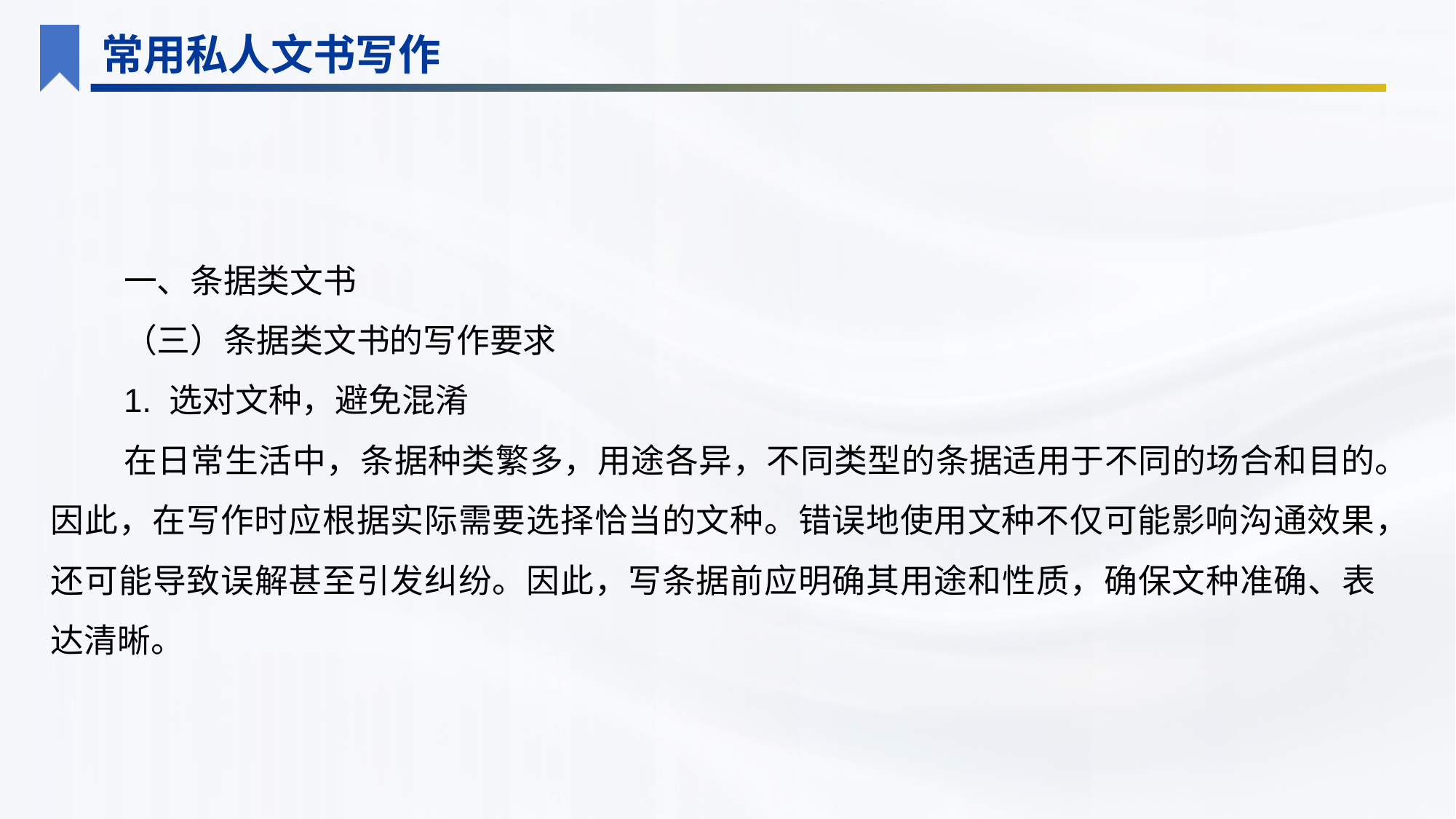

常用私人文书写作
一、条据类文书
（三）条据类文书的写作要求
1. 选对文种，避免混淆
在日常生活中，条据种类繁多，用途各异，不同类型的条据适用于不同的场合和目的。因此，在写作时应根据实际需要选择恰当的文种。错误地使用文种不仅可能影响沟通效果，还可能导致误解甚至引发纠纷。因此，写条据前应明确其用途和性质，确保文种准确、表达清晰。